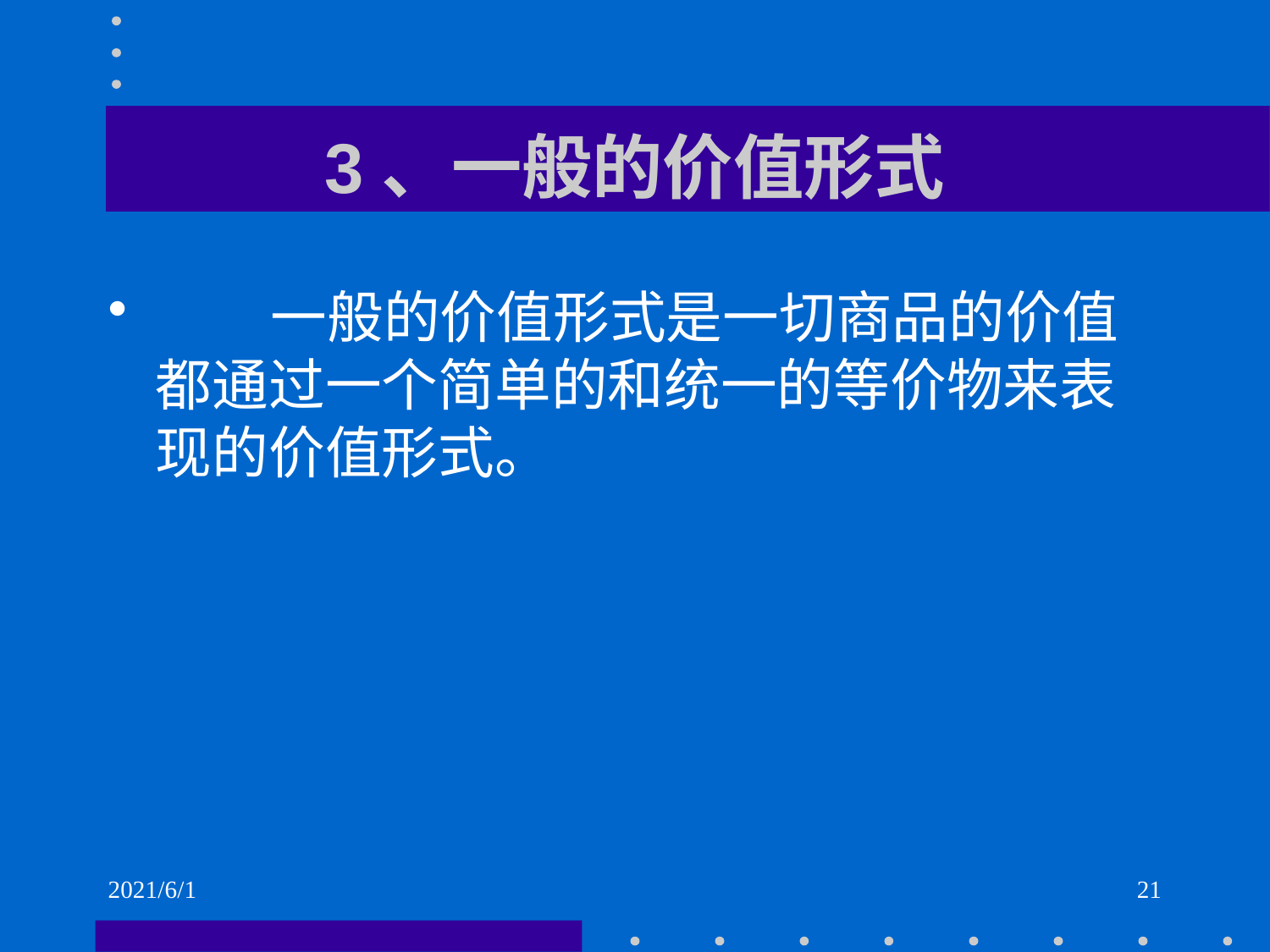

# 3、一般的价值形式
        一般的价值形式是一切商品的价值都通过一个简单的和统一的等价物来表现的价值形式。
2021/6/1
21